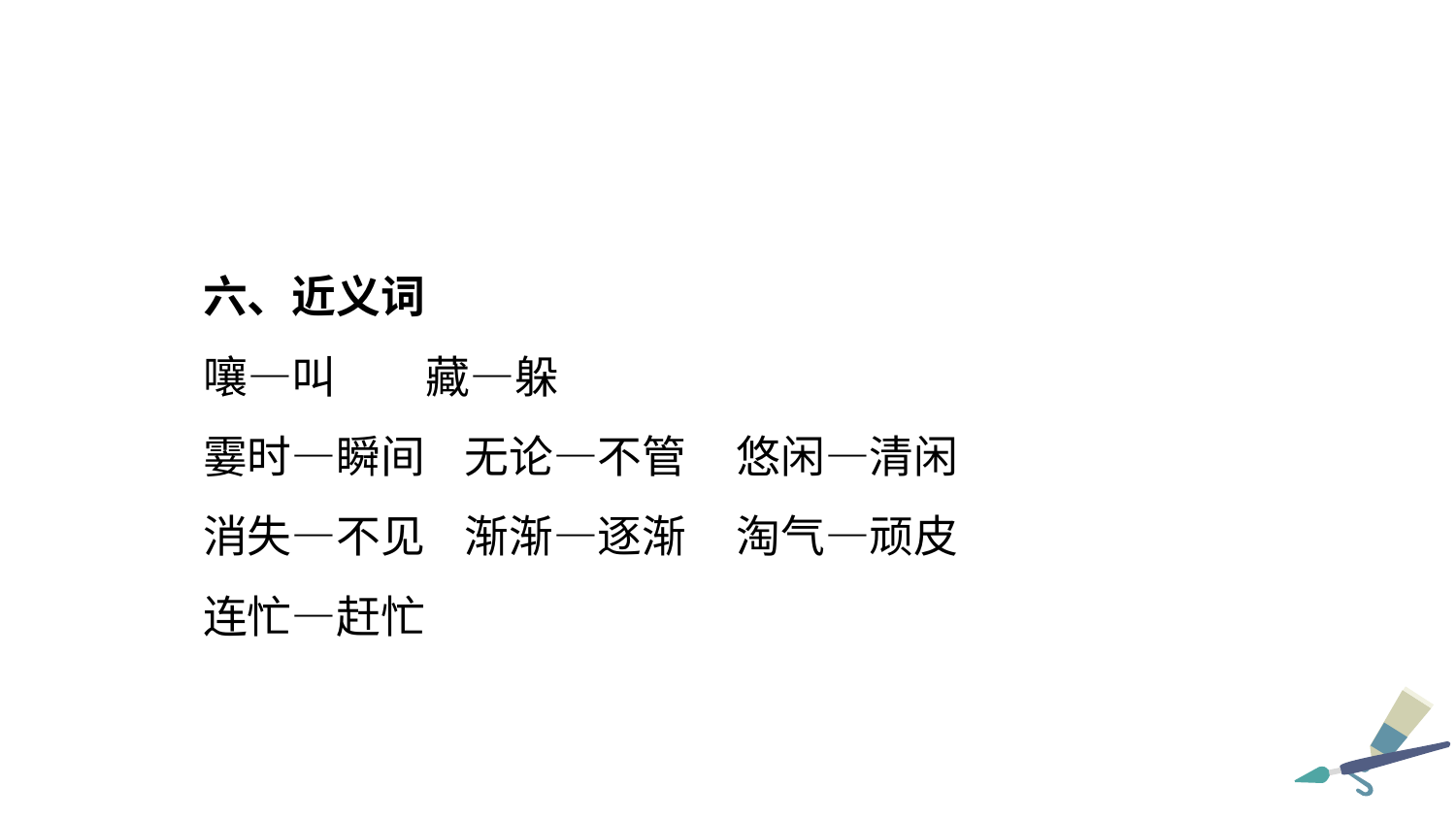

六、近义词
嚷—叫         藏—躲
霎时—瞬间    无论—不管     悠闲—清闲
消失—不见    渐渐—逐渐     淘气—顽皮
连忙—赶忙